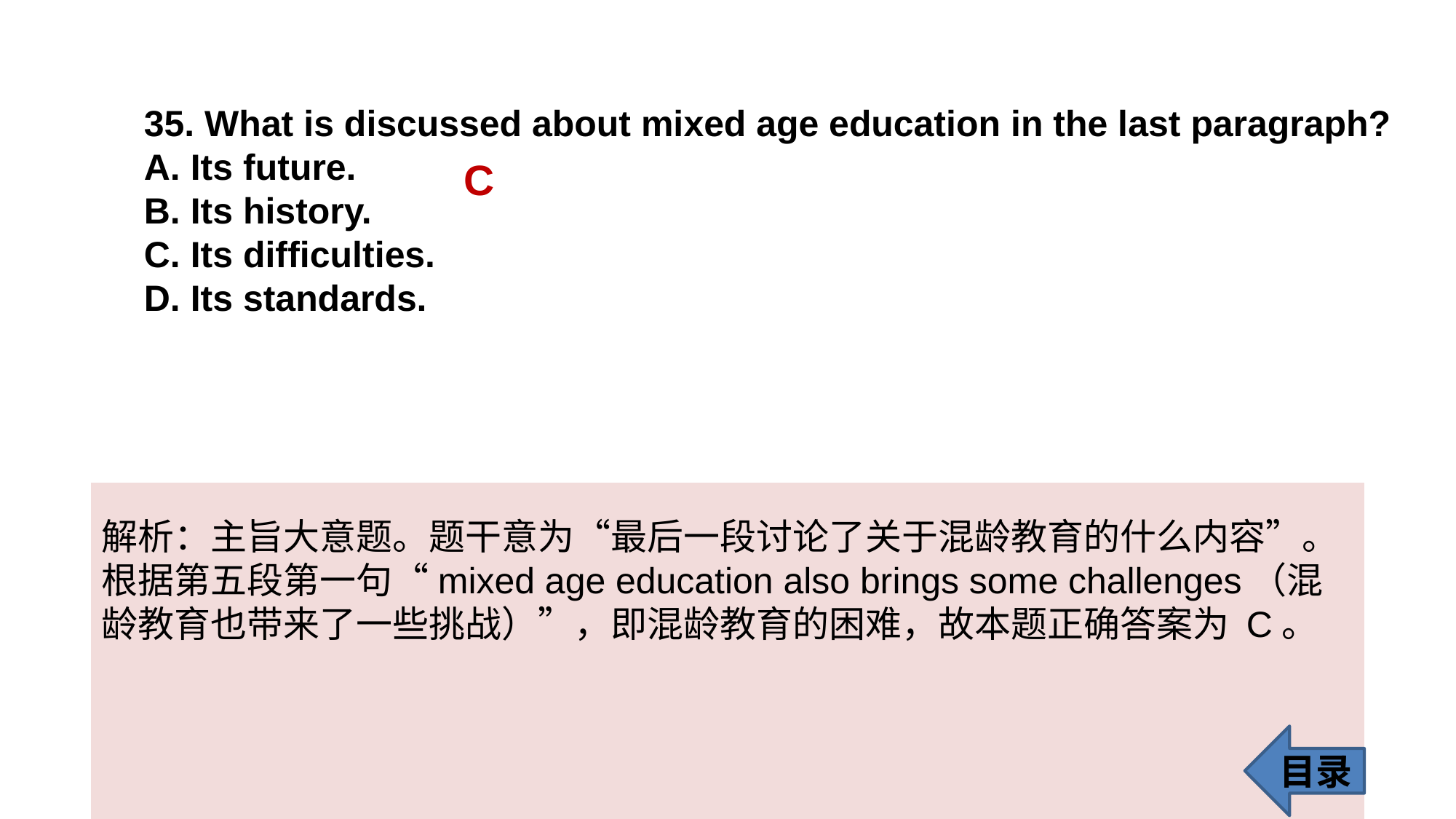

35. What is discussed about mixed age education in the last paragraph?
A. Its future.
B. Its history.
C. Its difficulties.
D. Its standards.
C

解析：主旨大意题。题干意为“最后一段讨论了关于混龄教育的什么内容”。
根据第五段第一句“mixed age education also brings some challenges（混龄教育也带来了一些挑战）”，即混龄教育的困难，故本题正确答案为 C。
目录
35